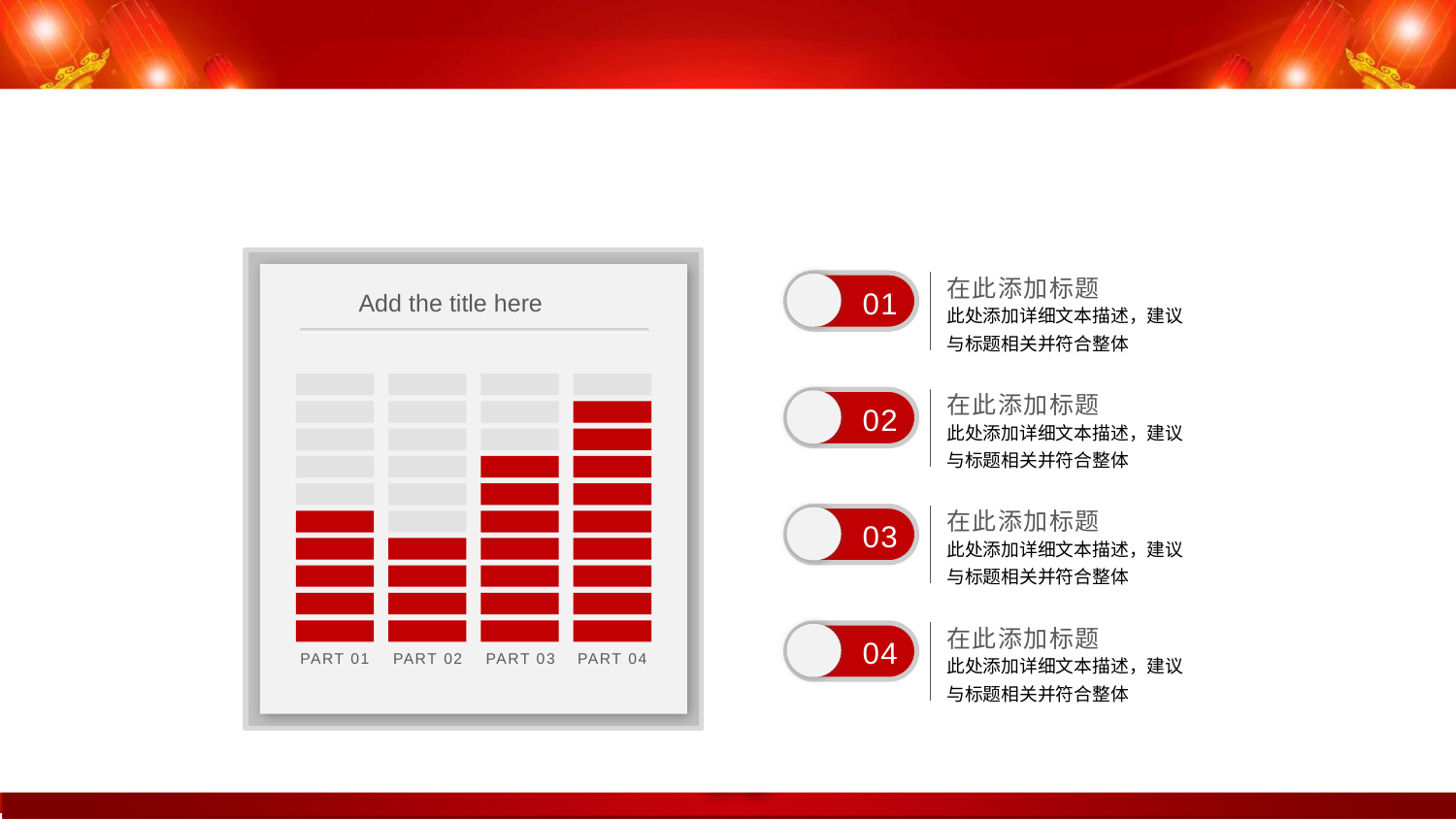

在此添加标题
此处添加详细文本描述，建议与标题相关并符合整体

01
Add the title here

在此添加标题
此处添加详细文本描述，建议与标题相关并符合整体

02
在此添加标题
此处添加详细文本描述，建议与标题相关并符合整体

03
在此添加标题
此处添加详细文本描述，建议与标题相关并符合整体

04
PART 01
PART 02
PART 03
PART 04